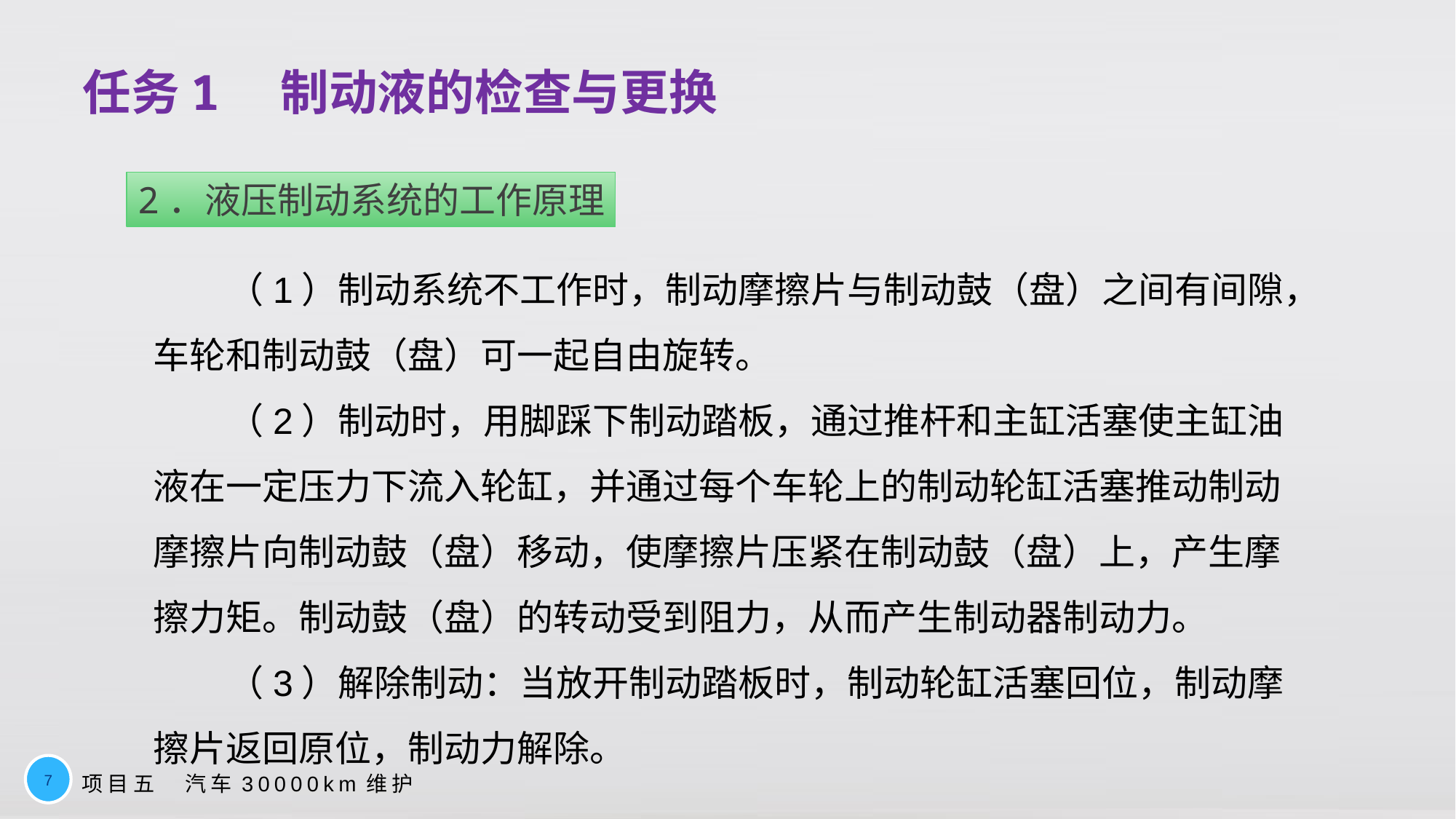

# 任务1　制动液的检查与更换
2．液压制动系统的工作原理
（1）制动系统不工作时，制动摩擦片与制动鼓（盘）之间有间隙，车轮和制动鼓（盘）可一起自由旋转。
（2）制动时，用脚踩下制动踏板，通过推杆和主缸活塞使主缸油液在一定压力下流入轮缸，并通过每个车轮上的制动轮缸活塞推动制动摩擦片向制动鼓（盘）移动，使摩擦片压紧在制动鼓（盘）上，产生摩擦力矩。制动鼓（盘）的转动受到阻力，从而产生制动器制动力。
（3）解除制动：当放开制动踏板时，制动轮缸活塞回位，制动摩擦片返回原位，制动力解除。
7